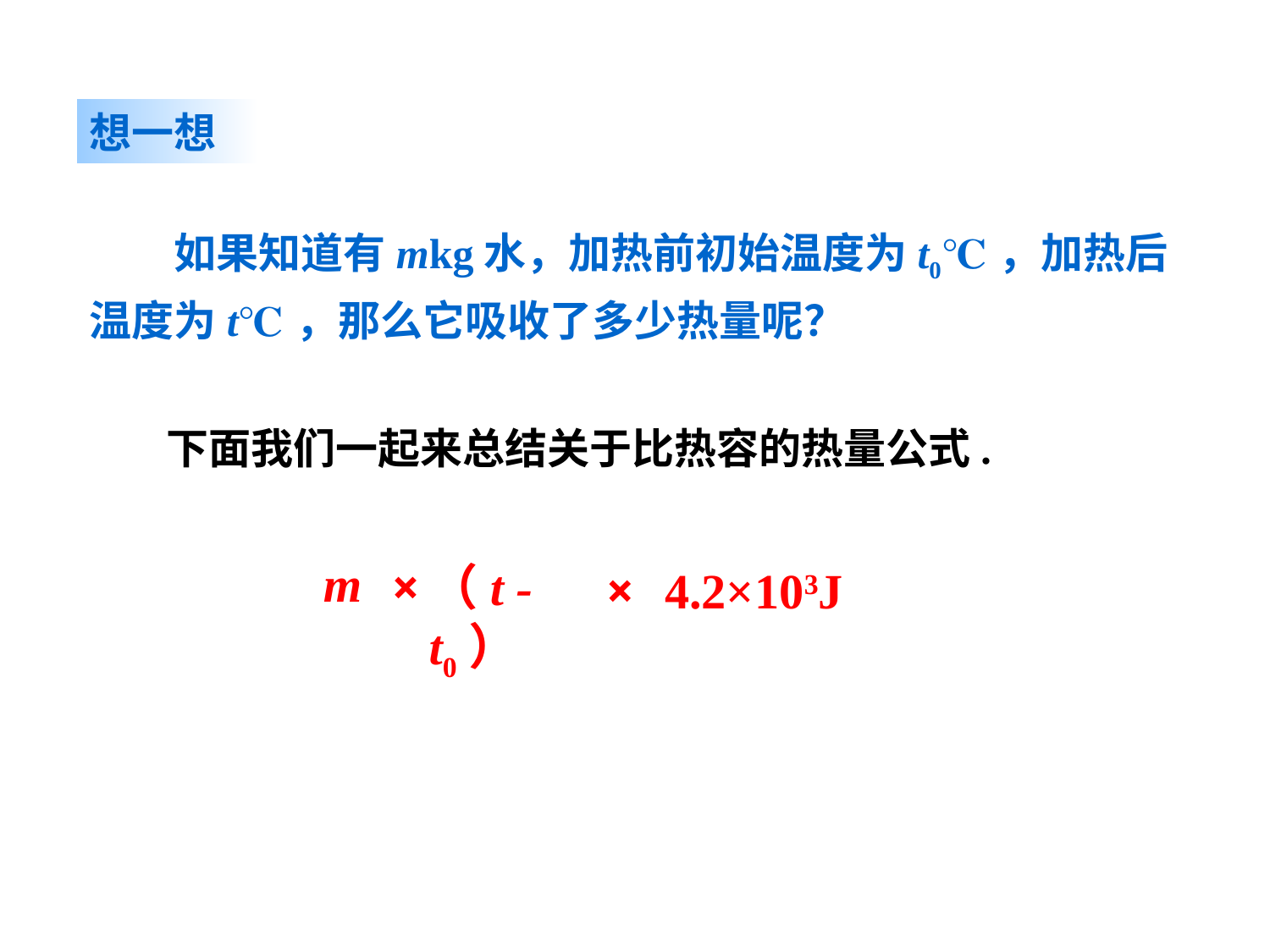

想一想
　　如果知道有mkg水，加热前初始温度为t0℃，加热后温度为t℃，那么它吸收了多少热量呢？
　　下面我们一起来总结关于比热容的热量公式.
m
×
（t - t0）
× 4.2×103J